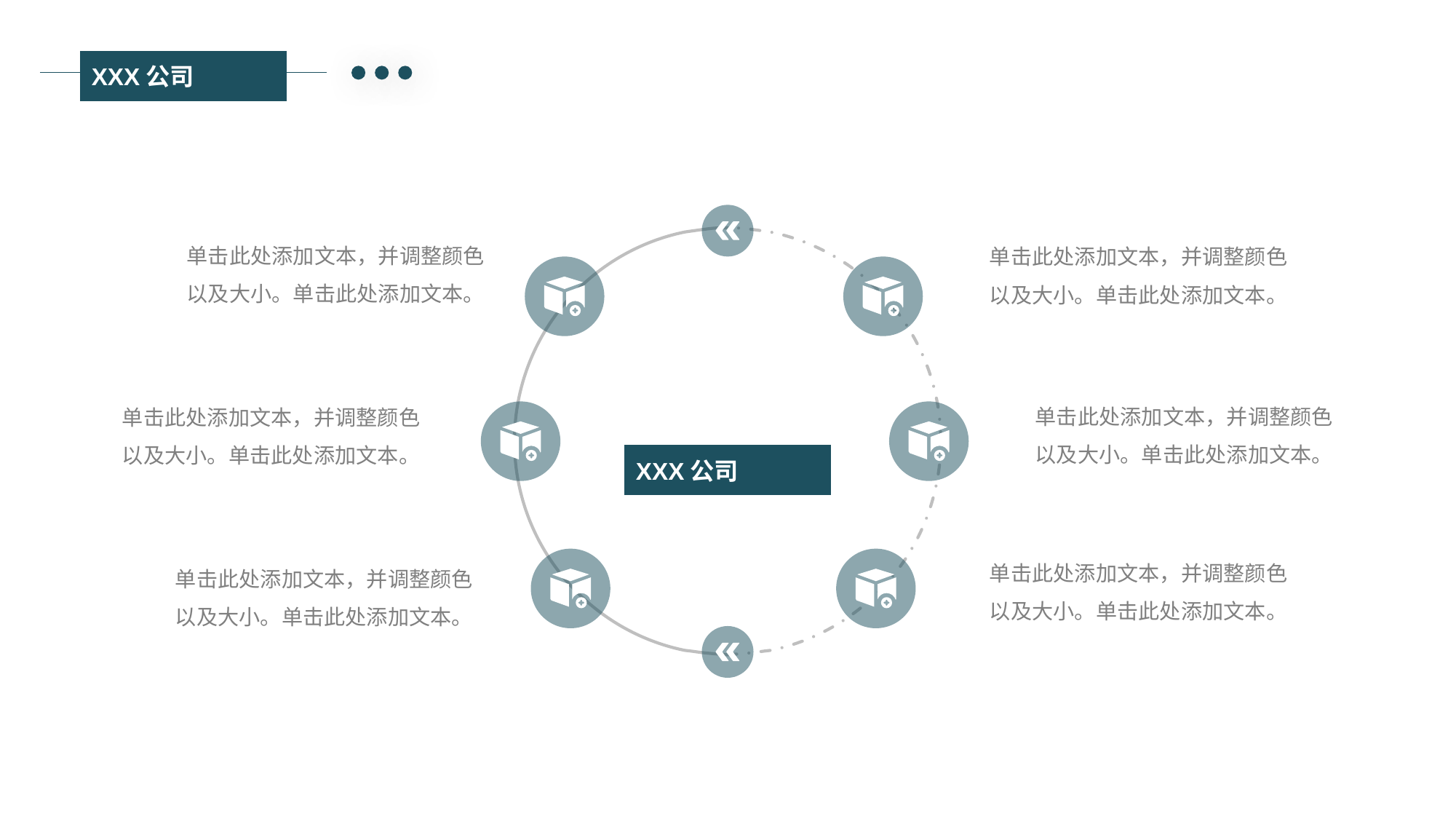

XXX公司

单击此处添加文本，并调整颜色以及大小。单击此处添加文本。
单击此处添加文本，并调整颜色以及大小。单击此处添加文本。

单击此处添加文本，并调整颜色以及大小。单击此处添加文本。
单击此处添加文本，并调整颜色以及大小。单击此处添加文本。

XXX公司
单击此处添加文本，并调整颜色以及大小。单击此处添加文本。
单击此处添加文本，并调整颜色以及大小。单击此处添加文本。